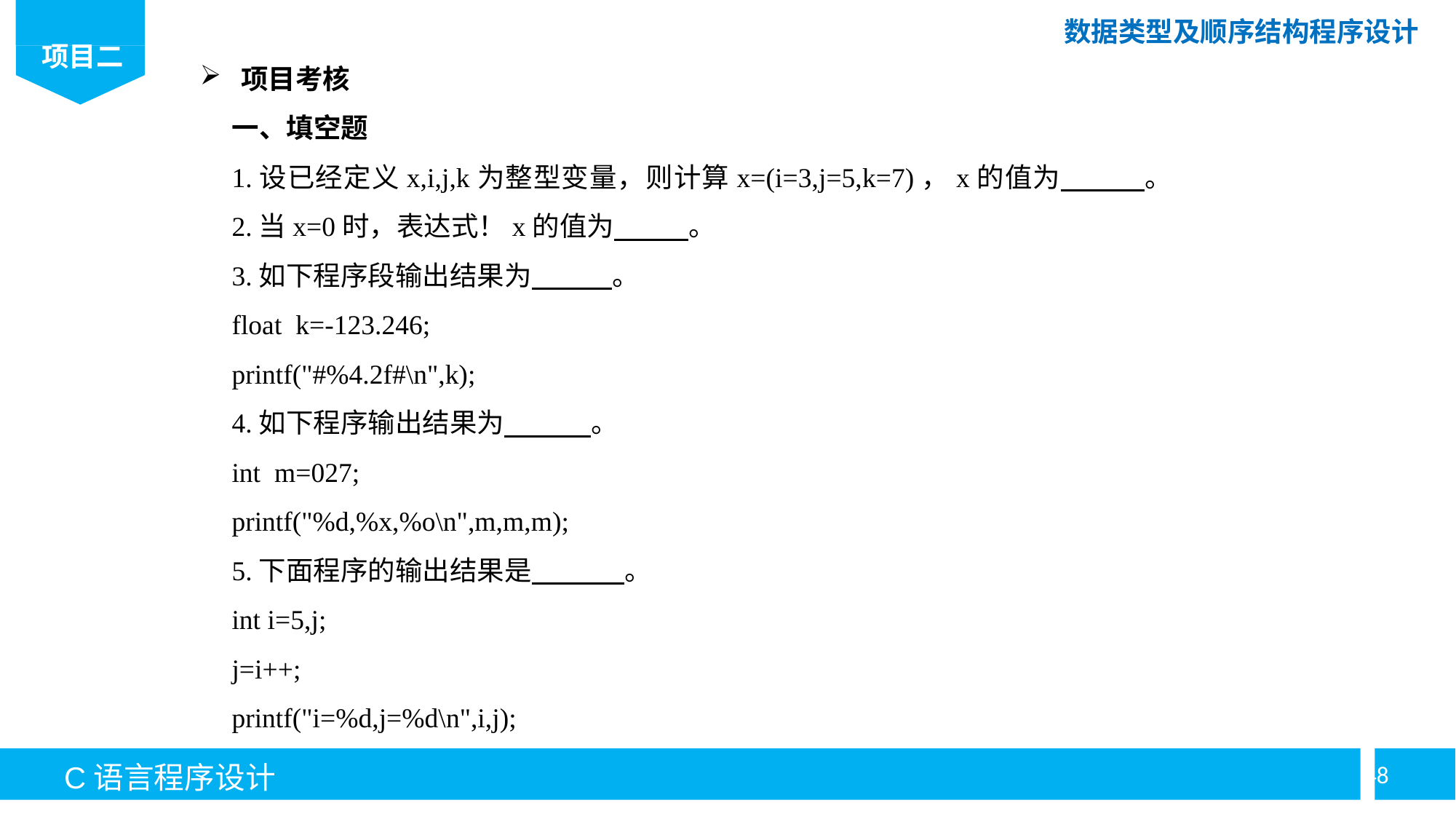

项目考核
一、填空题
1.设已经定义x,i,j,k为整型变量，则计算x=(i=3,j=5,k=7)，x的值为            。
2.当x=0时，表达式！x的值为            。
3.如下程序段输出结果为             。
float  k=-123.246;
printf("#%4.2f#\n",k);
4.如下程序输出结果为              。
int  m=027;
printf("%d,%x,%o\n",m,m,m);
5.下面程序的输出结果是               。
int i=5,j;
j=i++;
printf("i=%d,j=%d\n",i,j);